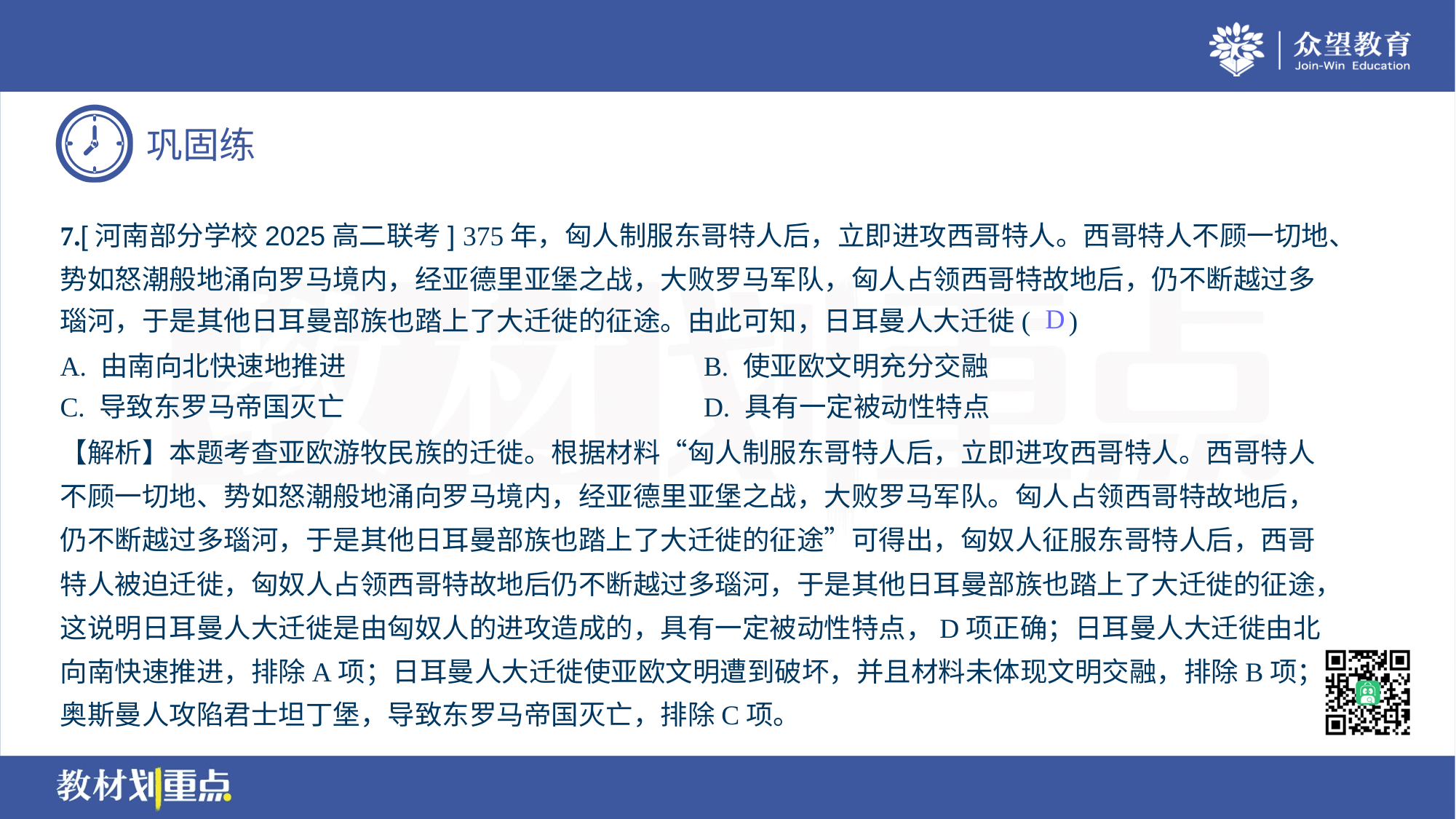

7.[河南部分学校2025高二联考] 375年，匈人制服东哥特人后，立即进攻西哥特人。西哥特人不顾一切地、
势如怒潮般地涌向罗马境内，经亚德里亚堡之战，大败罗马军队，匈人占领西哥特故地后，仍不断越过多
瑙河，于是其他日耳曼部族也踏上了大迁徙的征途。由此可知，日耳曼人大迁徙(     )
D
A. 由南向北快速地推进	B. 使亚欧文明充分交融
C. 导致东罗马帝国灭亡	D. 具有一定被动性特点
【解析】本题考查亚欧游牧民族的迁徙。根据材料“匈人制服东哥特人后，立即进攻西哥特人。西哥特人
不顾一切地、势如怒潮般地涌向罗马境内，经亚德里亚堡之战，大败罗马军队。匈人占领西哥特故地后，
仍不断越过多瑙河，于是其他日耳曼部族也踏上了大迁徙的征途”可得出，匈奴人征服东哥特人后，西哥
特人被迫迁徙，匈奴人占领西哥特故地后仍不断越过多瑙河，于是其他日耳曼部族也踏上了大迁徙的征途，
这说明日耳曼人大迁徙是由匈奴人的进攻造成的，具有一定被动性特点，D项正确；日耳曼人大迁徙由北
向南快速推进，排除A项；日耳曼人大迁徙使亚欧文明遭到破坏，并且材料未体现文明交融，排除B项；
奥斯曼人攻陷君士坦丁堡，导致东罗马帝国灭亡，排除C项。